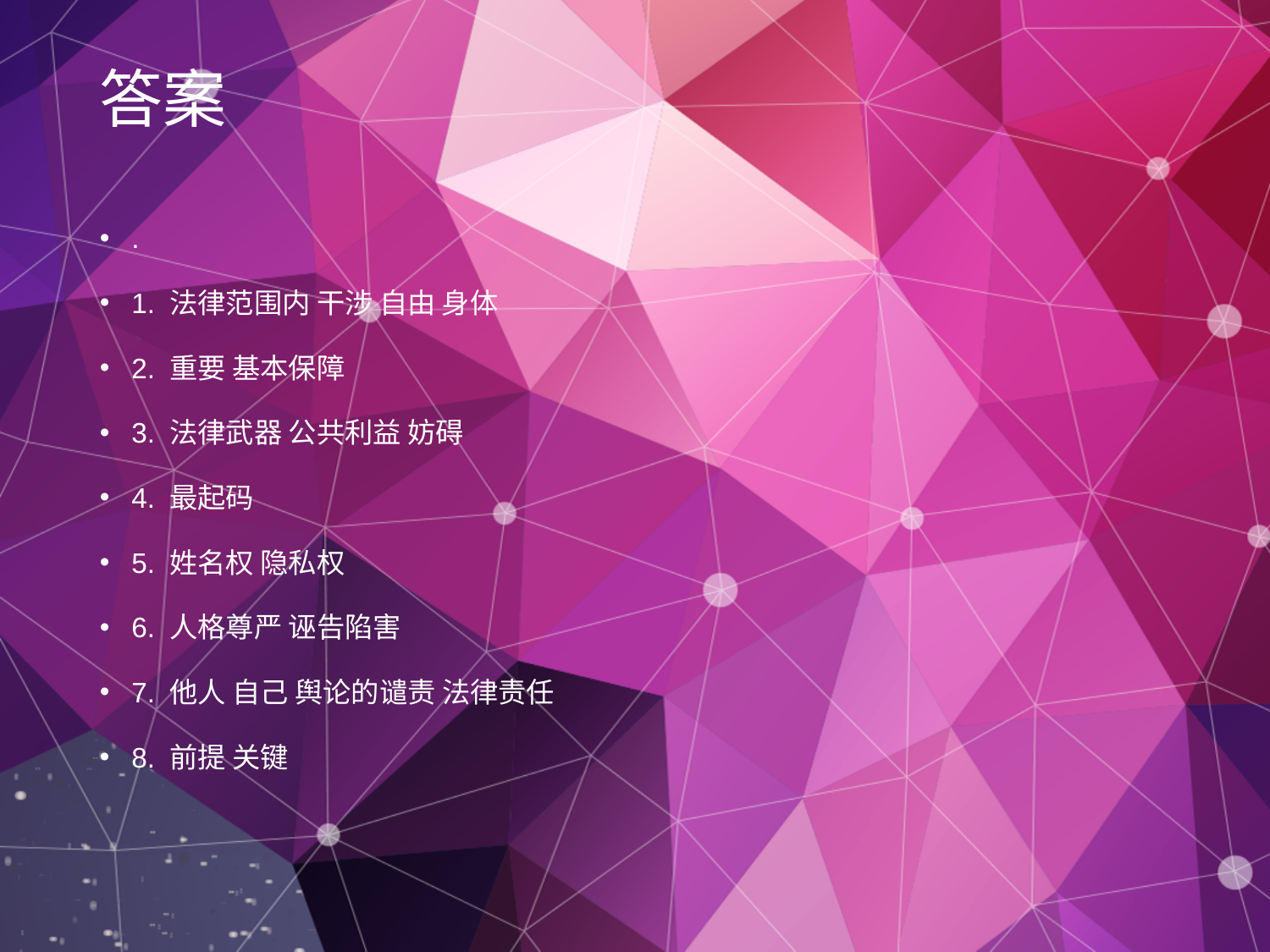

答案
.
1. 法律范围内 干涉 自由 身体
2. 重要 基本保障
3. 法律武器 公共利益 妨碍
4. 最起码
5. 姓名权 隐私权
6. 人格尊严 诬告陷害
7. 他人 自己 舆论的谴责 法律责任
8. 前提 关键